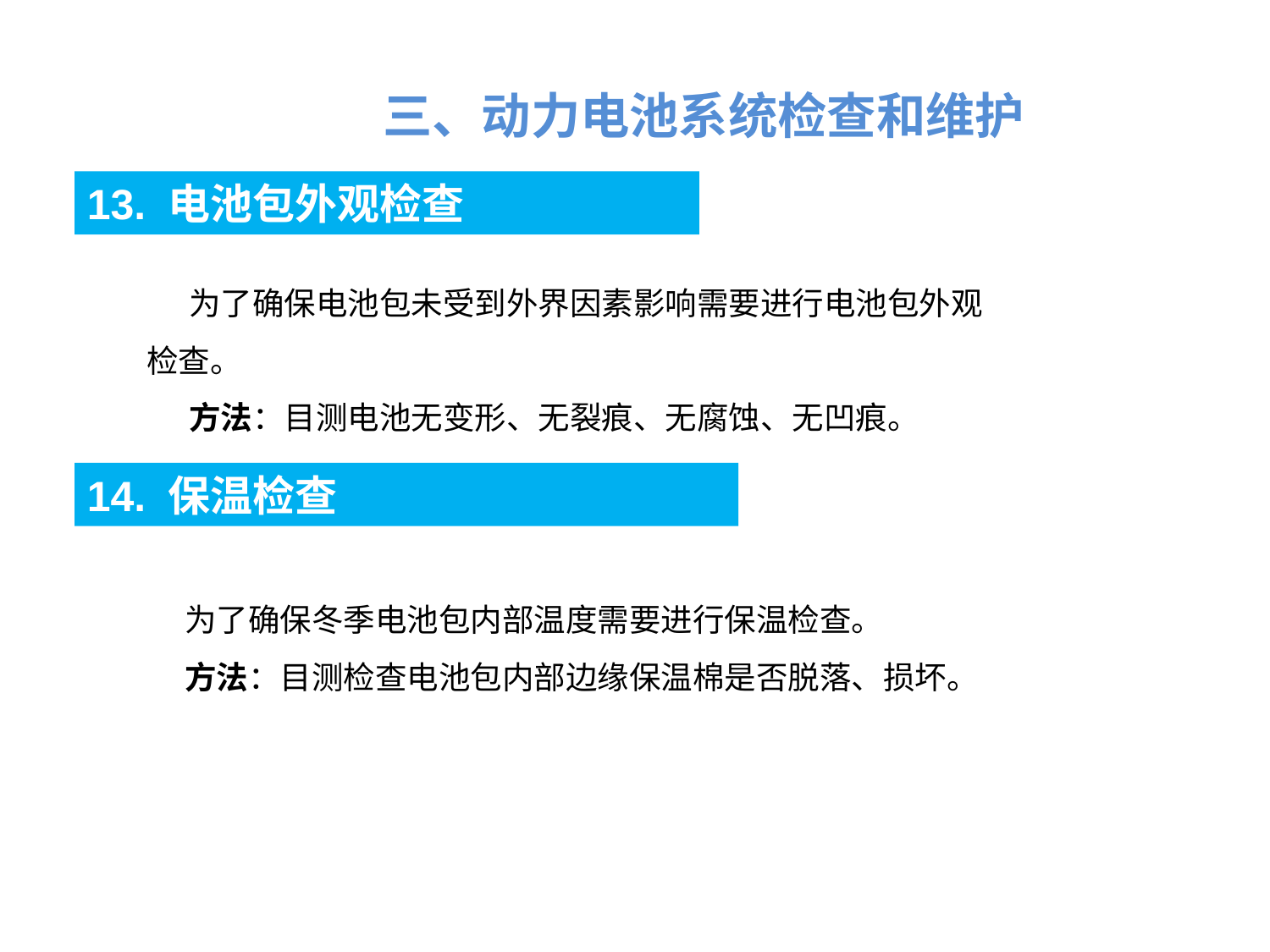

三、动力电池系统检查和维护
13. 电池包外观检查
为了确保电池包未受到外界因素影响需要进行电池包外观检查。
方法：目测电池无变形、无裂痕、无腐蚀、无凹痕。
14. 保温检查
为了确保冬季电池包内部温度需要进行保温检查。
方法：目测检查电池包内部边缘保温棉是否脱落、损坏。